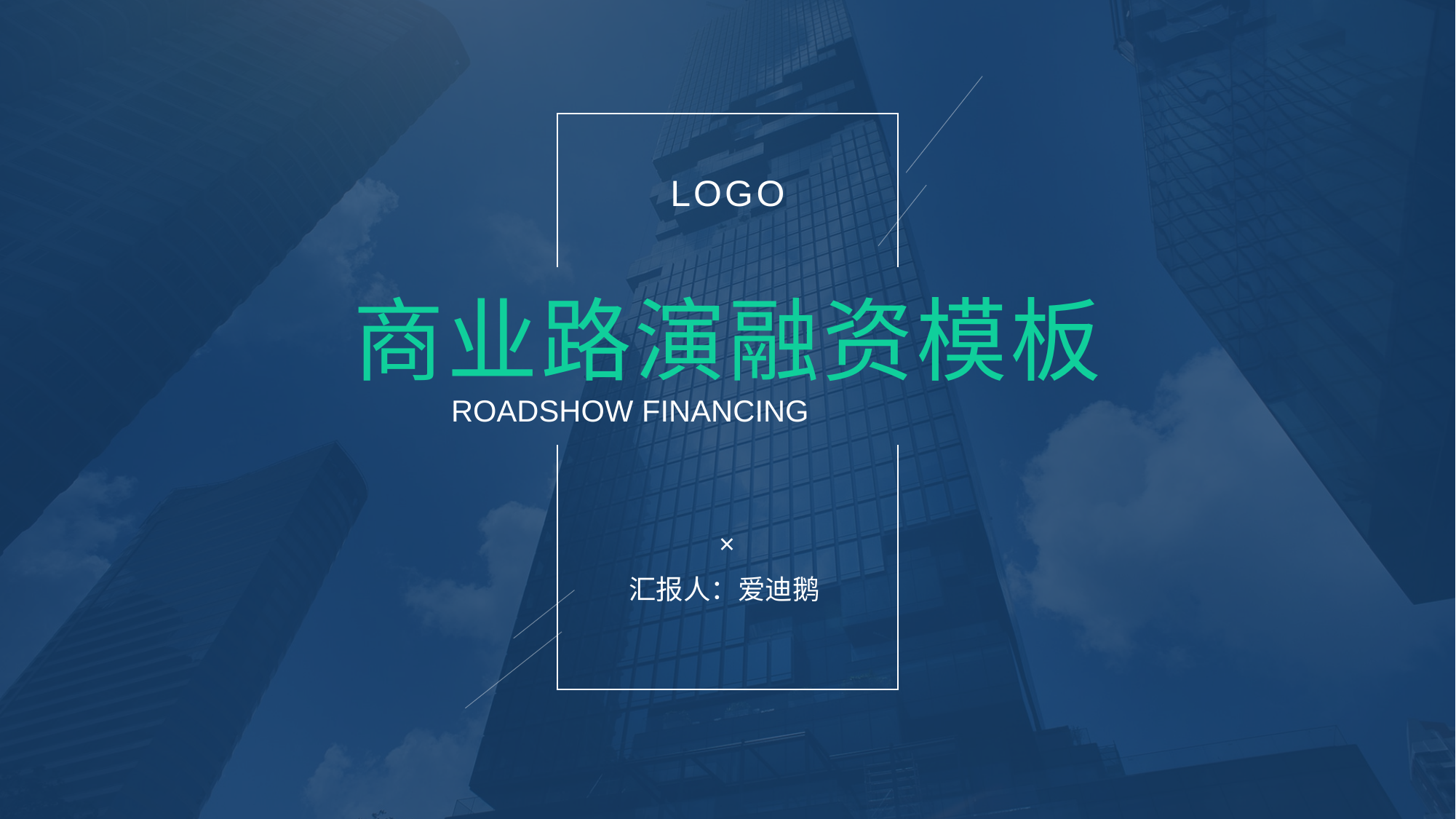

LOGO
# 商业路演融资模板
ROADSHOW FINANCING
×
汇报人：爱迪鹅